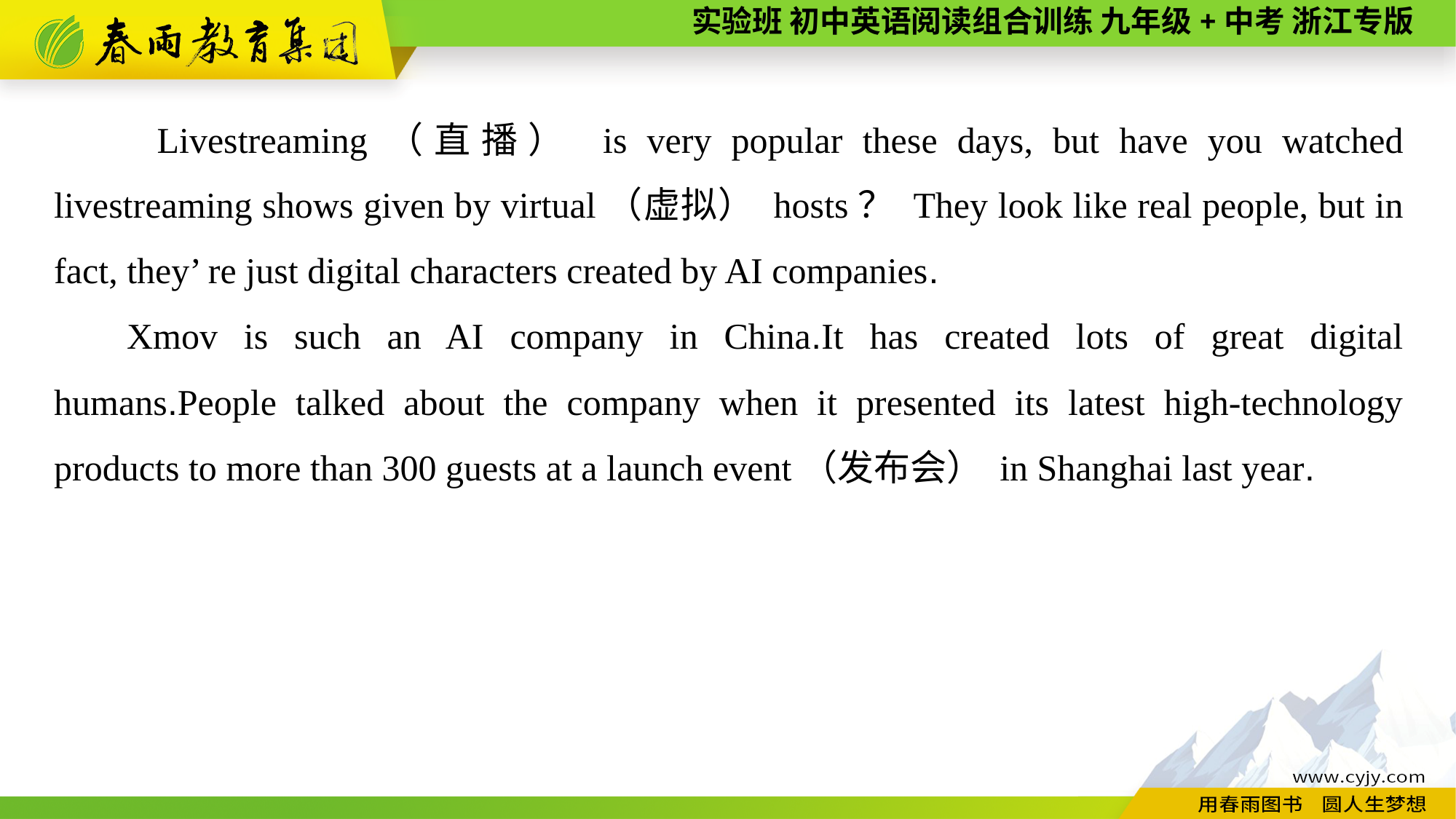

Livestreaming（直播） is very popular these days, but have you watched livestreaming shows given by virtual（虚拟） hosts？ They look like real people, but in fact, they’ re just digital characters created by AI companies.
Xmov is such an AI company in China.It has created lots of great digital humans.People talked about the company when it presented its latest high-technology products to more than 300 guests at a launch event（发布会） in Shanghai last year.